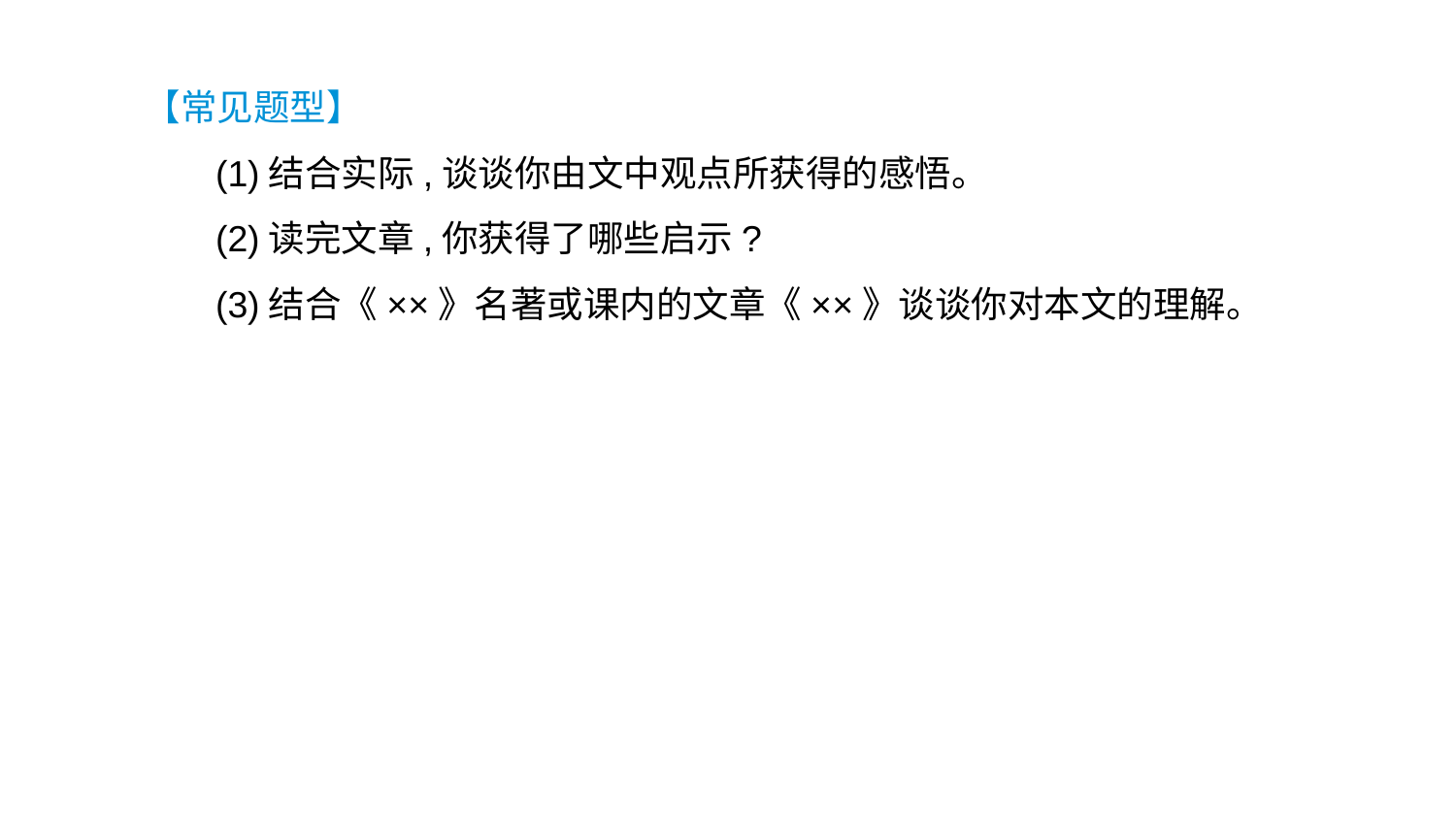

【常见题型】
(1)结合实际,谈谈你由文中观点所获得的感悟。
(2)读完文章,你获得了哪些启示?
(3)结合《××》名著或课内的文章《××》谈谈你对本文的理解。